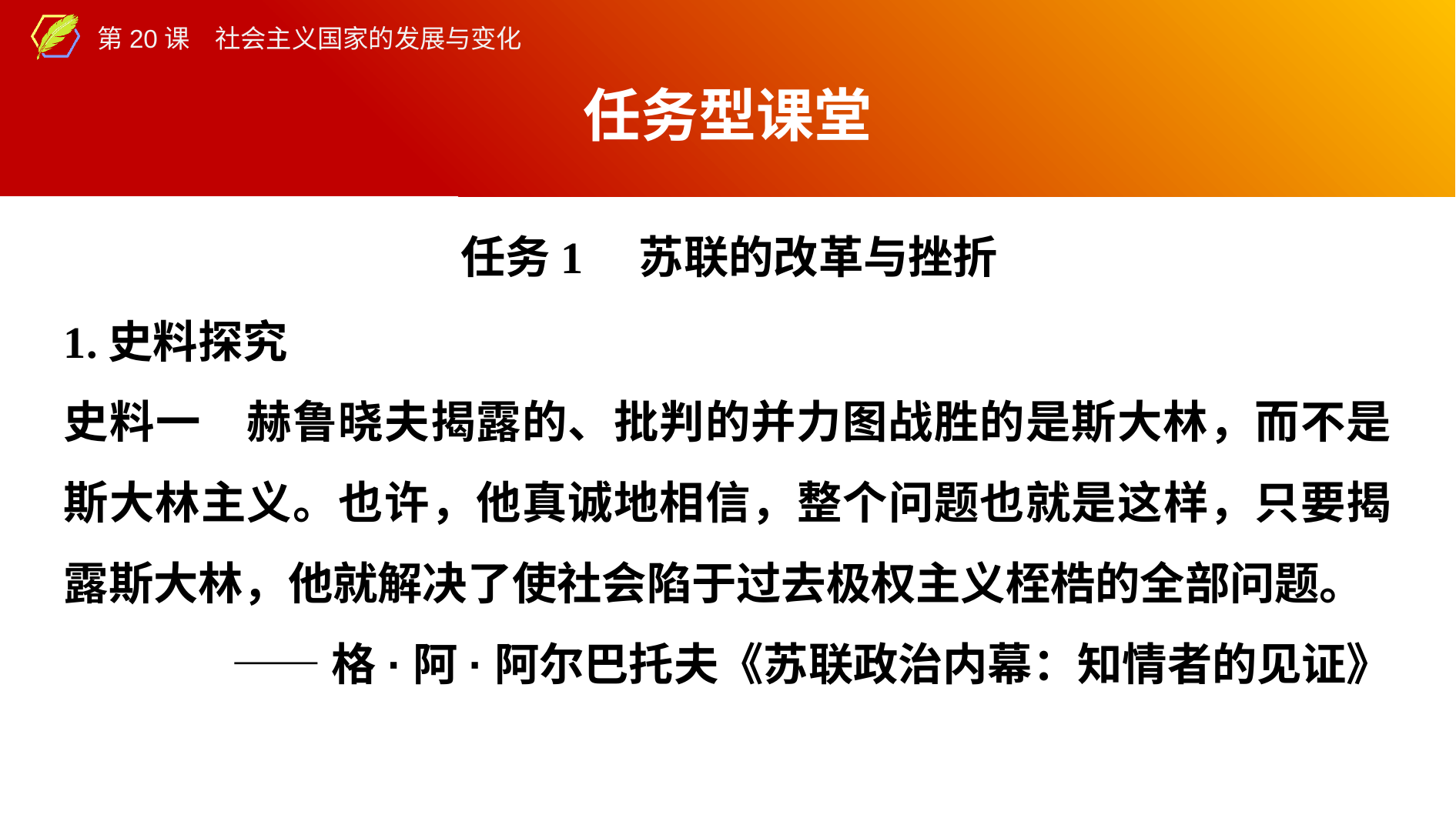

任务型课堂
任务1　苏联的改革与挫折
1.史料探究
史料一　赫鲁晓夫揭露的、批判的并力图战胜的是斯大林，而不是斯大林主义。也许，他真诚地相信，整个问题也就是这样，只要揭露斯大林，他就解决了使社会陷于过去极权主义桎梏的全部问题。
——格·阿·阿尔巴托夫《苏联政治内幕：知情者的见证》